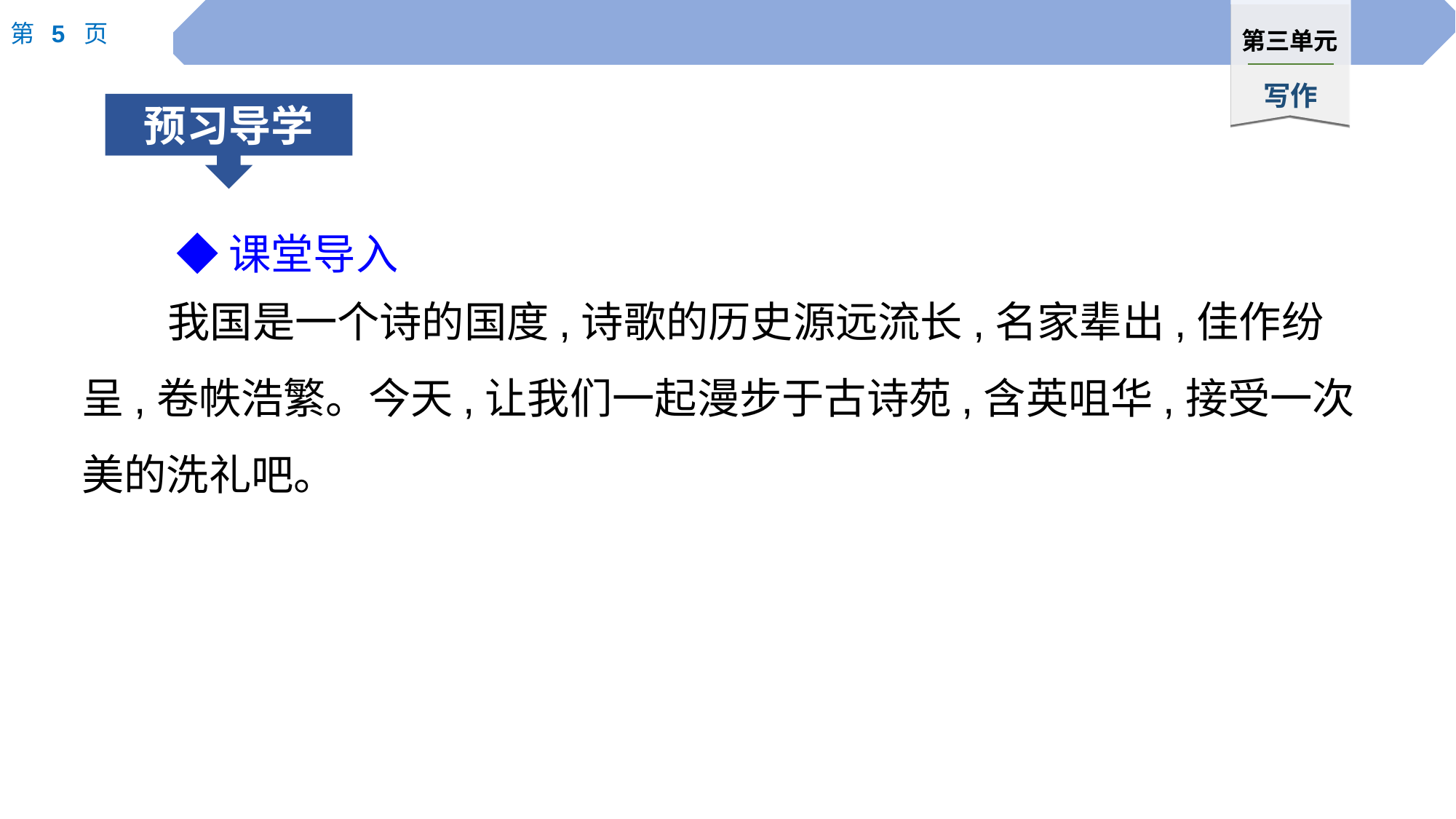

◆课堂导入

我国是一个诗的国度,诗歌的历史源远流长,名家辈出,佳作纷呈,卷帙浩繁。今天,让我们一起漫步于古诗苑,含英咀华,接受一次美的洗礼吧。